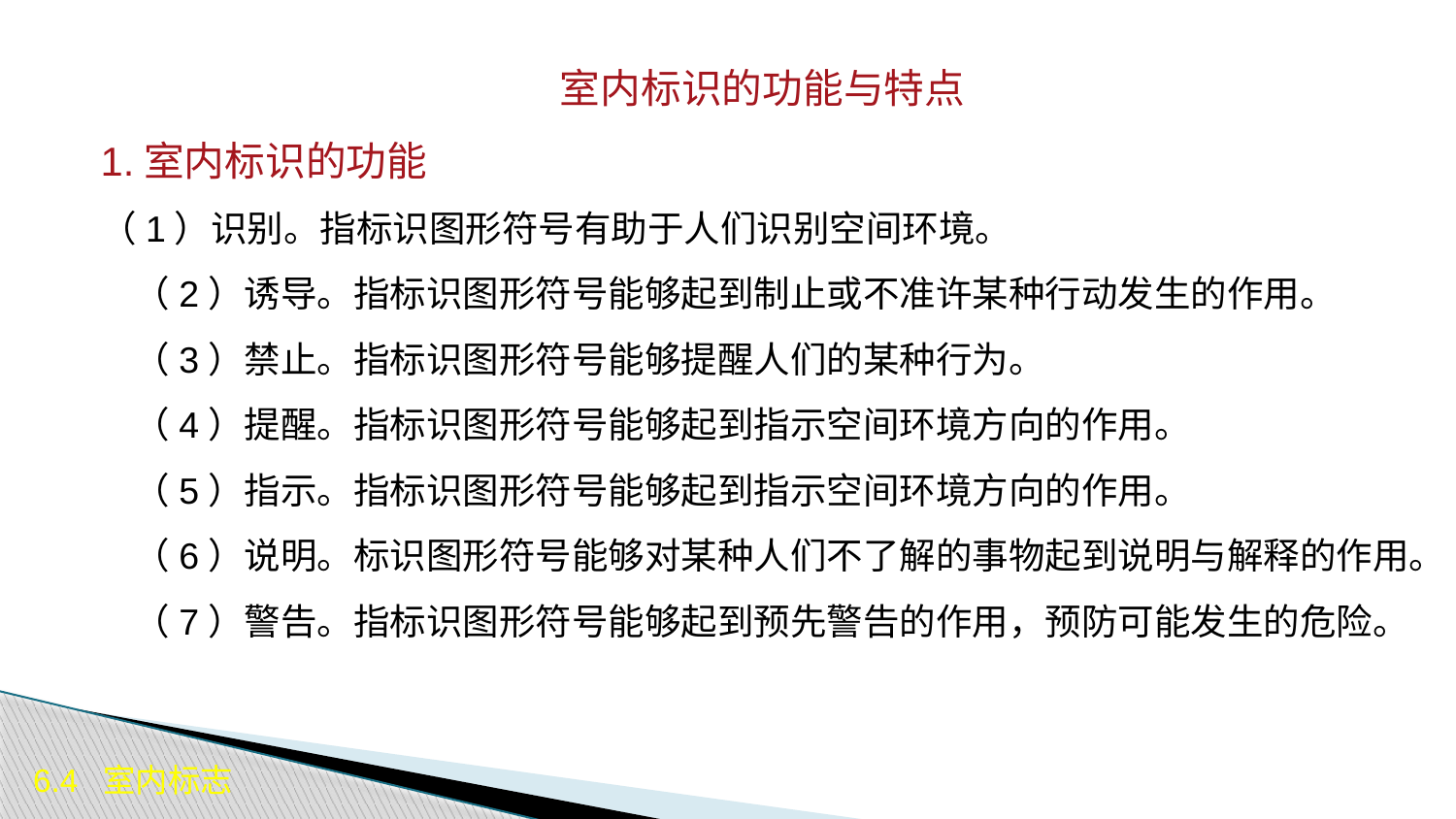

室内标识的功能与特点
1.室内标识的功能
（1）识别。指标识图形符号有助于人们识别空间环境。
   （2）诱导。指标识图形符号能够起到制止或不准许某种行动发生的作用。
   （3）禁止。指标识图形符号能够提醒人们的某种行为。
   （4）提醒。指标识图形符号能够起到指示空间环境方向的作用。
   （5）指示。指标识图形符号能够起到指示空间环境方向的作用。
   （6）说明。标识图形符号能够对某种人们不了解的事物起到说明与解释的作用。
   （7）警告。指标识图形符号能够起到预先警告的作用，预防可能发生的危险。
6.4  室内标志